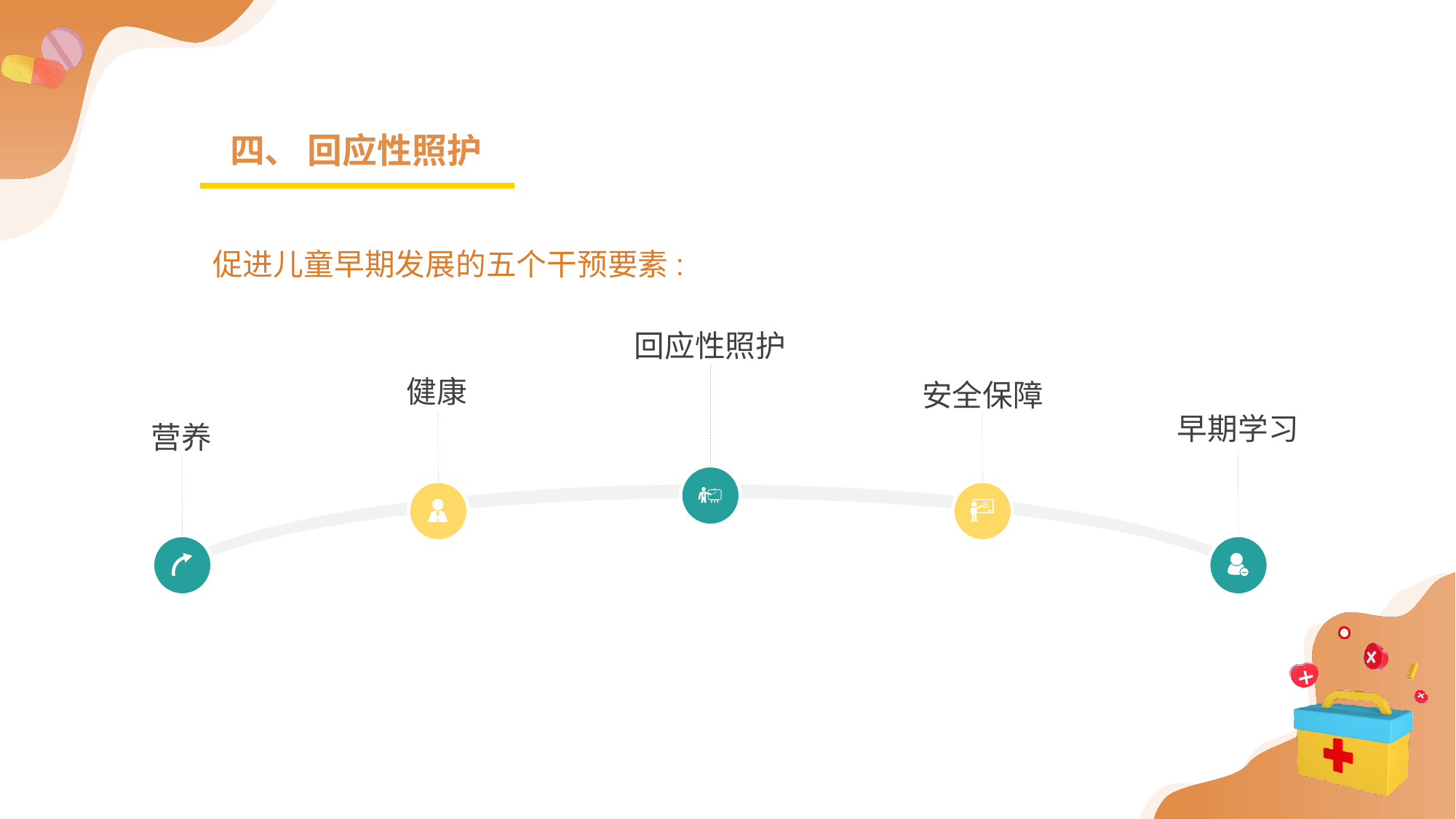

四、 回应性照护
促进儿童早期发展的五个干预要素:
回应性照护
健康
安全保障
早期学习
营养